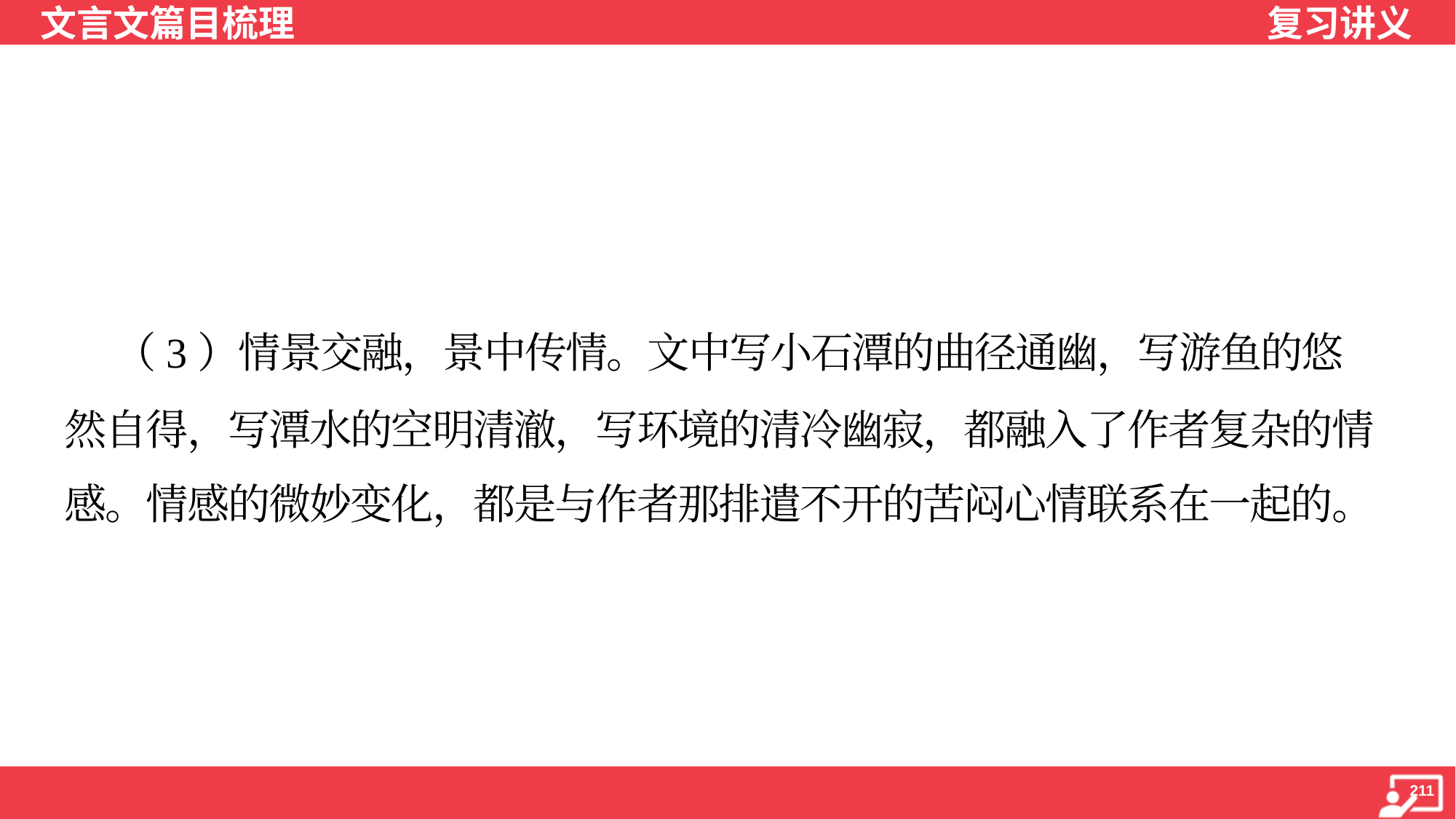

（3）情景交融，景中传情。文中写小石潭的曲径通幽，写游鱼的悠
然自得，写潭水的空明清澈，写环境的清冷幽寂，都融入了作者复杂的情
感。情感的微妙变化，都是与作者那排遣不开的苦闷心情联系在一起的。